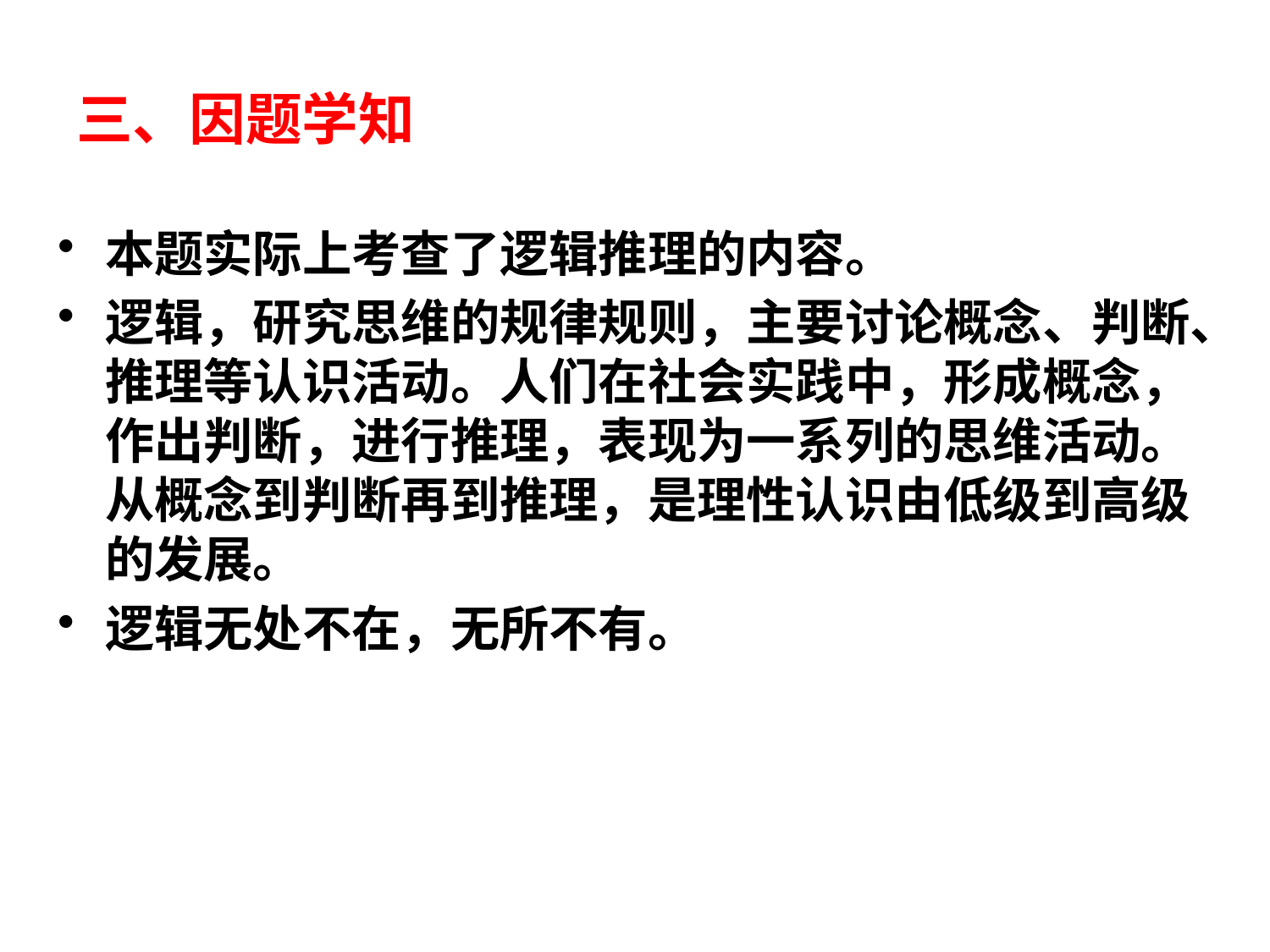

# 三、因题学知
本题实际上考查了逻辑推理的内容。
逻辑，研究思维的规律规则，主要讨论概念、判断、推理等认识活动。人们在社会实践中，形成概念，作出判断，进行推理，表现为一系列的思维活动。从概念到判断再到推理，是理性认识由低级到高级的发展。
逻辑无处不在，无所不有。